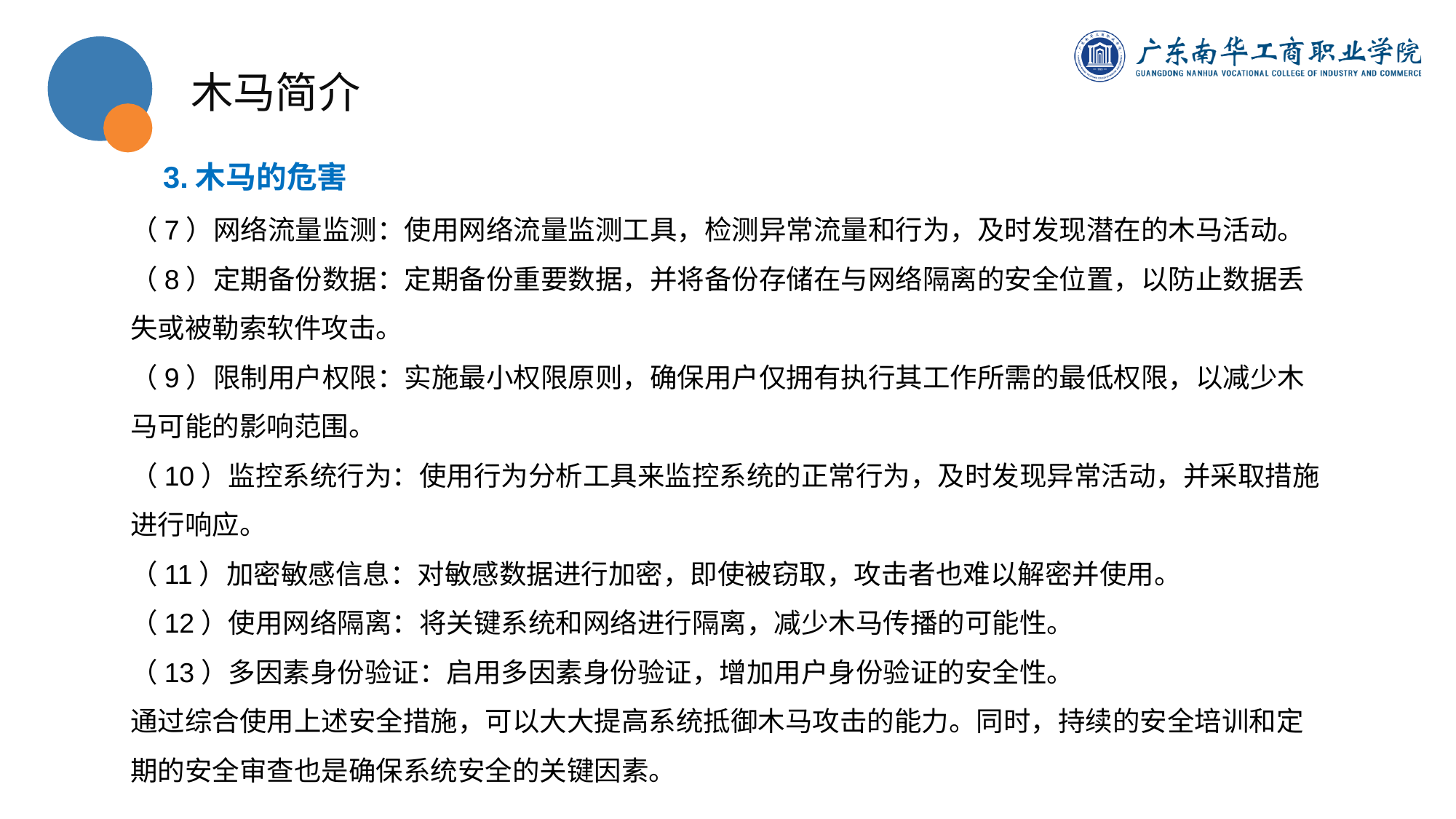

木马简介

3.木马的危害
（7）网络流量监测：使用网络流量监测工具，检测异常流量和行为，及时发现潜在的木马活动。
（8）定期备份数据：定期备份重要数据，并将备份存储在与网络隔离的安全位置，以防止数据丢失或被勒索软件攻击。
（9）限制用户权限：实施最小权限原则，确保用户仅拥有执行其工作所需的最低权限，以减少木马可能的影响范围。
（10）监控系统行为：使用行为分析工具来监控系统的正常行为，及时发现异常活动，并采取措施进行响应。
（11）加密敏感信息：对敏感数据进行加密，即使被窃取，攻击者也难以解密并使用。
（12）使用网络隔离：将关键系统和网络进行隔离，减少木马传播的可能性。
（13）多因素身份验证：启用多因素身份验证，增加用户身份验证的安全性。
通过综合使用上述安全措施，可以大大提高系统抵御木马攻击的能力。同时，持续的安全培训和定期的安全审查也是确保系统安全的关键因素。